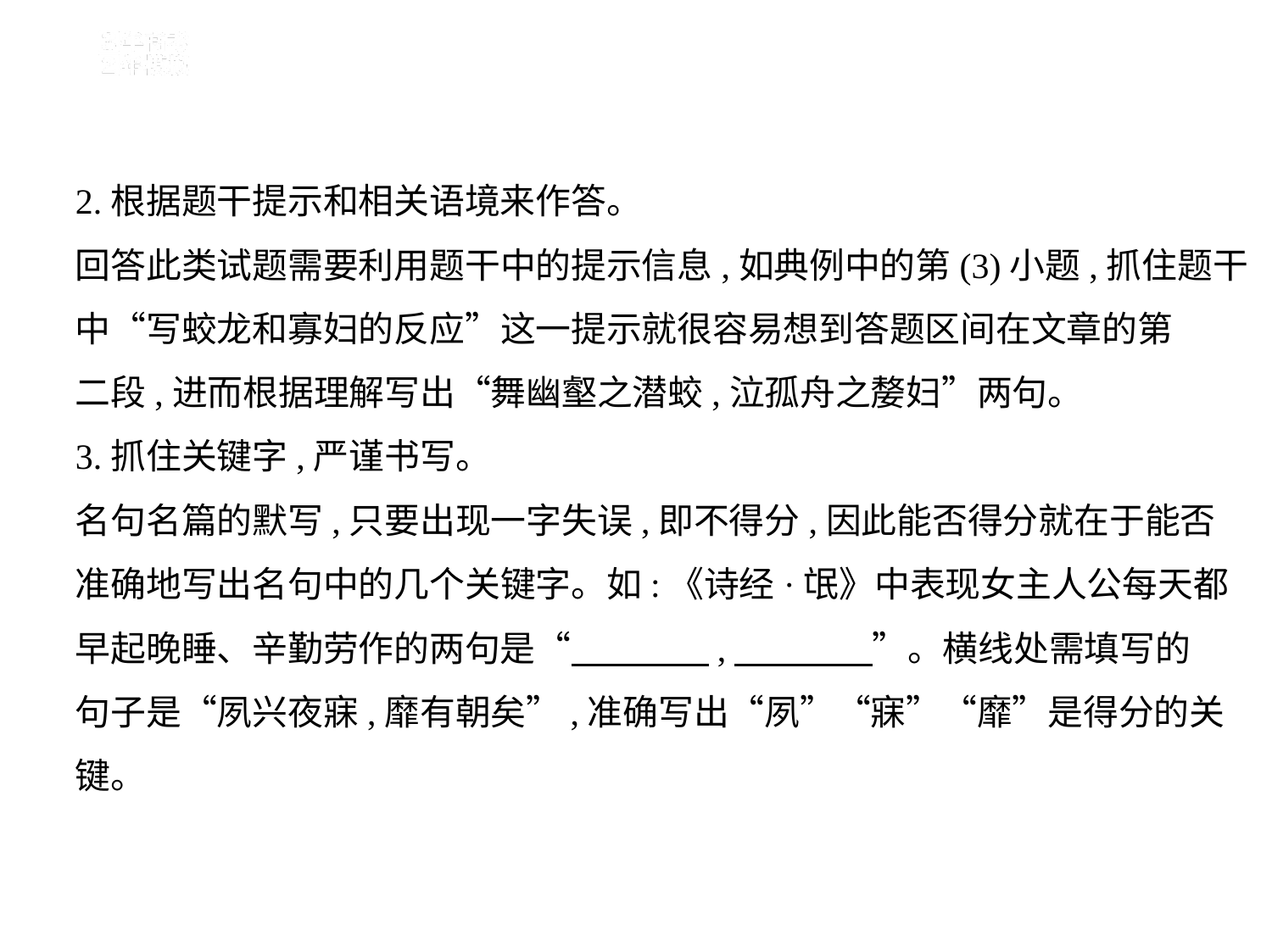

2.根据题干提示和相关语境来作答。
回答此类试题需要利用题干中的提示信息,如典例中的第(3)小题,抓住题干
中“写蛟龙和寡妇的反应”这一提示就很容易想到答题区间在文章的第
二段,进而根据理解写出“舞幽壑之潜蛟,泣孤舟之嫠妇”两句。
3.抓住关键字,严谨书写。
名句名篇的默写,只要出现一字失误,即不得分,因此能否得分就在于能否
准确地写出名句中的几个关键字。如:《诗经·氓》中表现女主人公每天都
早起晚睡、辛勤劳作的两句是“　　　    ,　　　    ”。横线处需填写的
句子是“夙兴夜寐,靡有朝矣”,准确写出“夙”“寐”“靡”是得分的关
键。